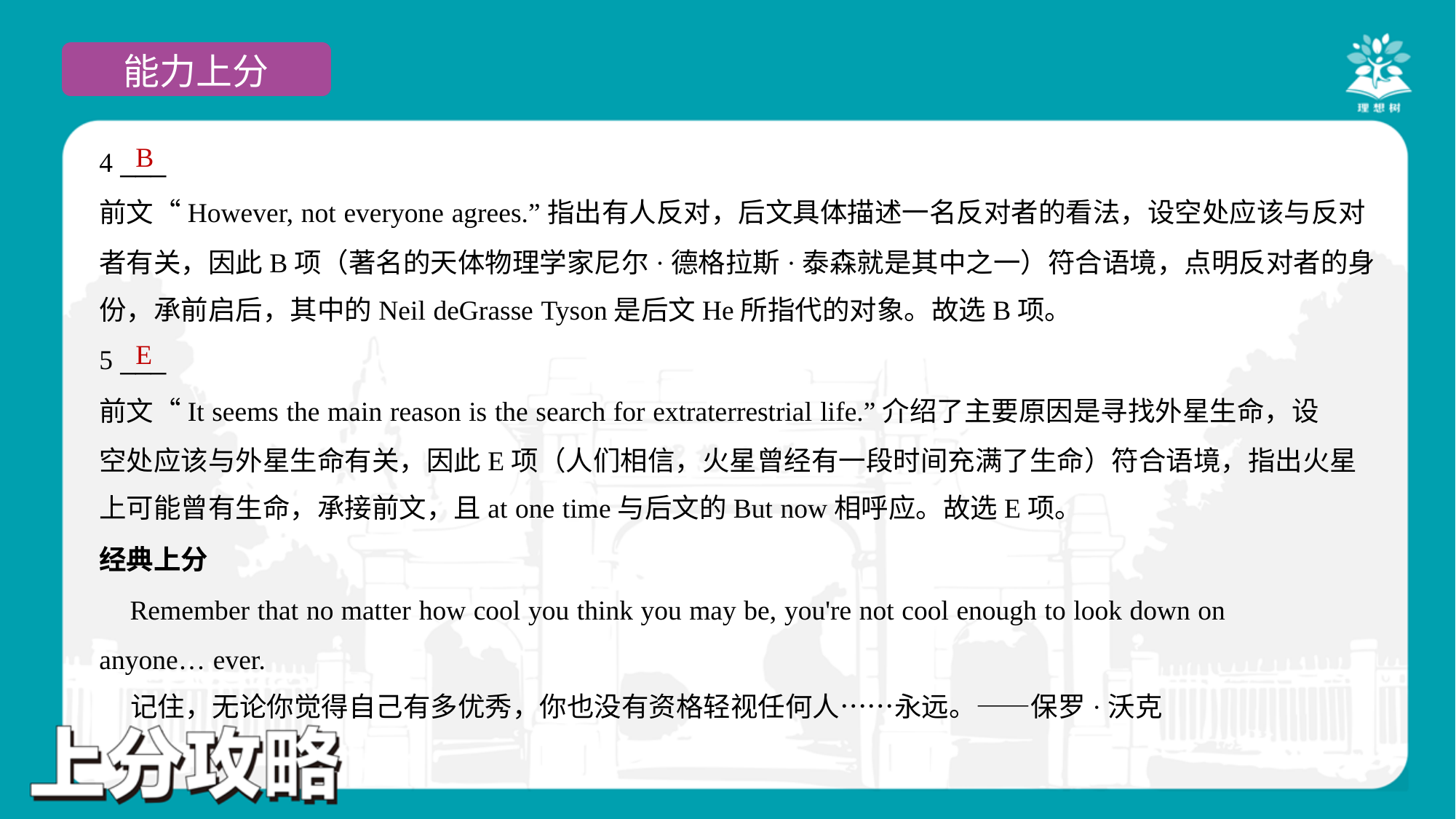

B
4 ___
前文“However, not everyone agrees.”指出有人反对，后文具体描述一名反对者的看法，设空处应该与反对
者有关，因此B项（著名的天体物理学家尼尔·德格拉斯·泰森就是其中之一）符合语境，点明反对者的身
份，承前启后，其中的Neil deGrasse Tyson是后文He所指代的对象。故选B项。
E
5 ___
前文“It seems the main reason is the search for extraterrestrial life.”介绍了主要原因是寻找外星生命，设
空处应该与外星生命有关，因此E项（人们相信，火星曾经有一段时间充满了生命）符合语境，指出火星
上可能曾有生命，承接前文，且at one time与后文的But now相呼应。故选E项。
经典上分
    Remember that no matter how cool you think you may be, you're not cool enough to look down on
anyone… ever.
    记住，无论你觉得自己有多优秀，你也没有资格轻视任何人……永远。——保罗·沃克